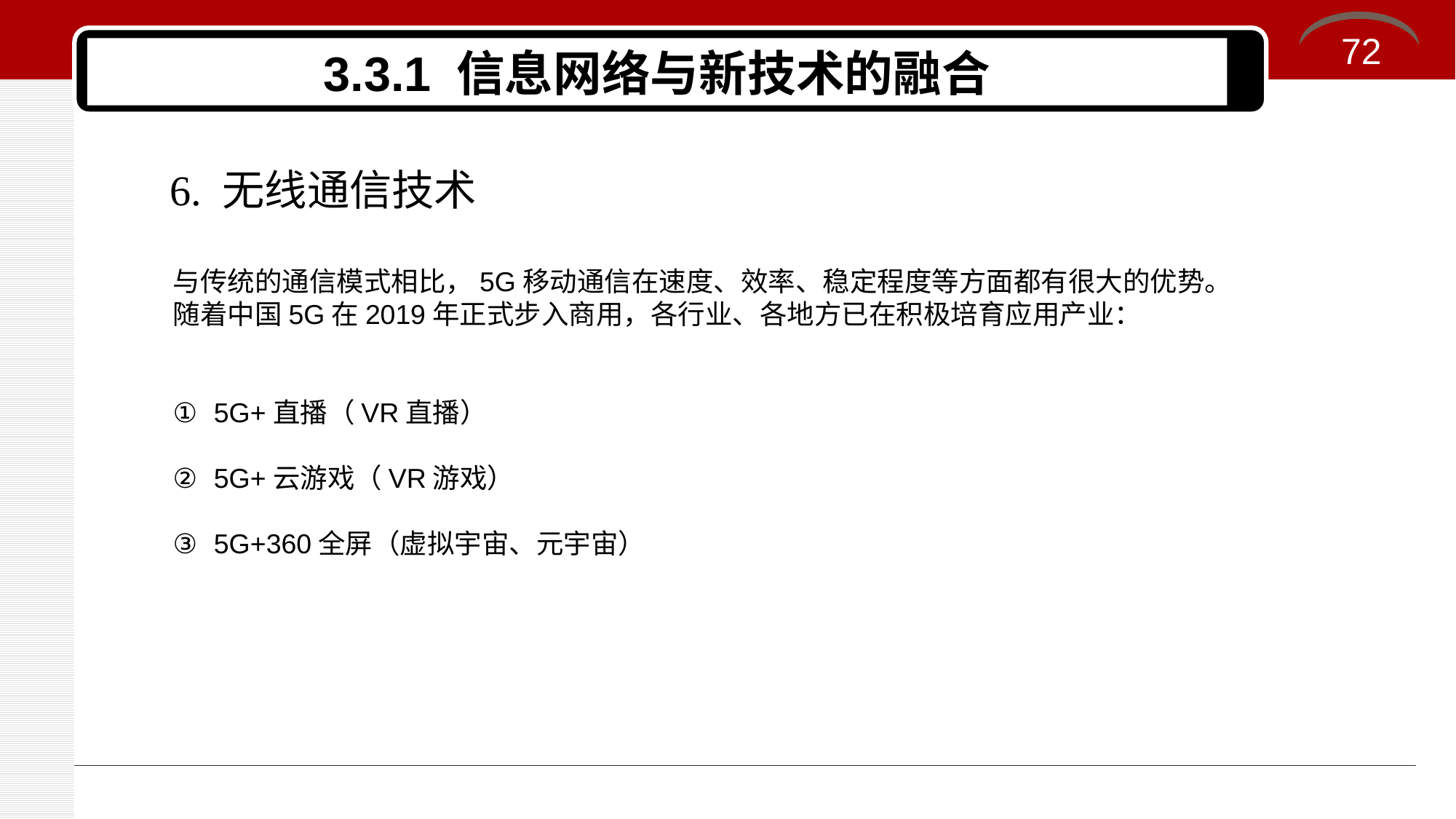

72
# 3.3.1 信息网络与新技术的融合
6. 无线通信技术
与传统的通信模式相比，5G移动通信在速度、效率、稳定程度等方面都有很大的优势。随着中国5G在2019年正式步入商用，各行业、各地方已在积极培育应用产业：

5G+直播（VR直播）
5G+云游戏（VR游戏）
5G+360全屏（虚拟宇宙、元宇宙）